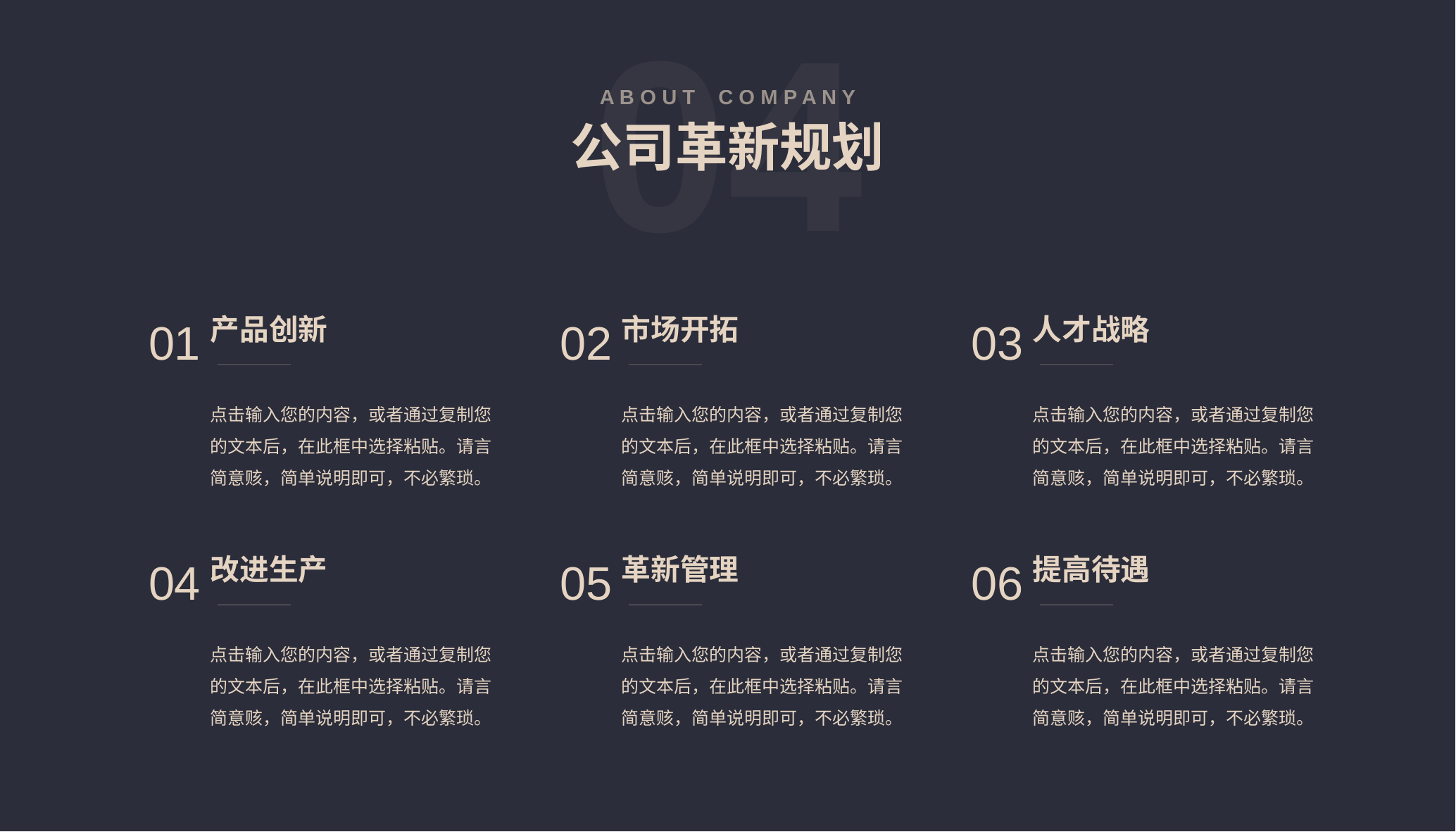

04
A B O U T    C O M P A N Y
公司革新规划
01
产品创新

点击输入您的内容，或者通过复制您的文本后，在此框中选择粘贴。请言简意赅，简单说明即可，不必繁琐。
02
市场开拓

点击输入您的内容，或者通过复制您的文本后，在此框中选择粘贴。请言简意赅，简单说明即可，不必繁琐。
03
人才战略

点击输入您的内容，或者通过复制您的文本后，在此框中选择粘贴。请言简意赅，简单说明即可，不必繁琐。
04
改进生产

点击输入您的内容，或者通过复制您的文本后，在此框中选择粘贴。请言简意赅，简单说明即可，不必繁琐。
05
革新管理

点击输入您的内容，或者通过复制您的文本后，在此框中选择粘贴。请言简意赅，简单说明即可，不必繁琐。
06
提高待遇

点击输入您的内容，或者通过复制您的文本后，在此框中选择粘贴。请言简意赅，简单说明即可，不必繁琐。